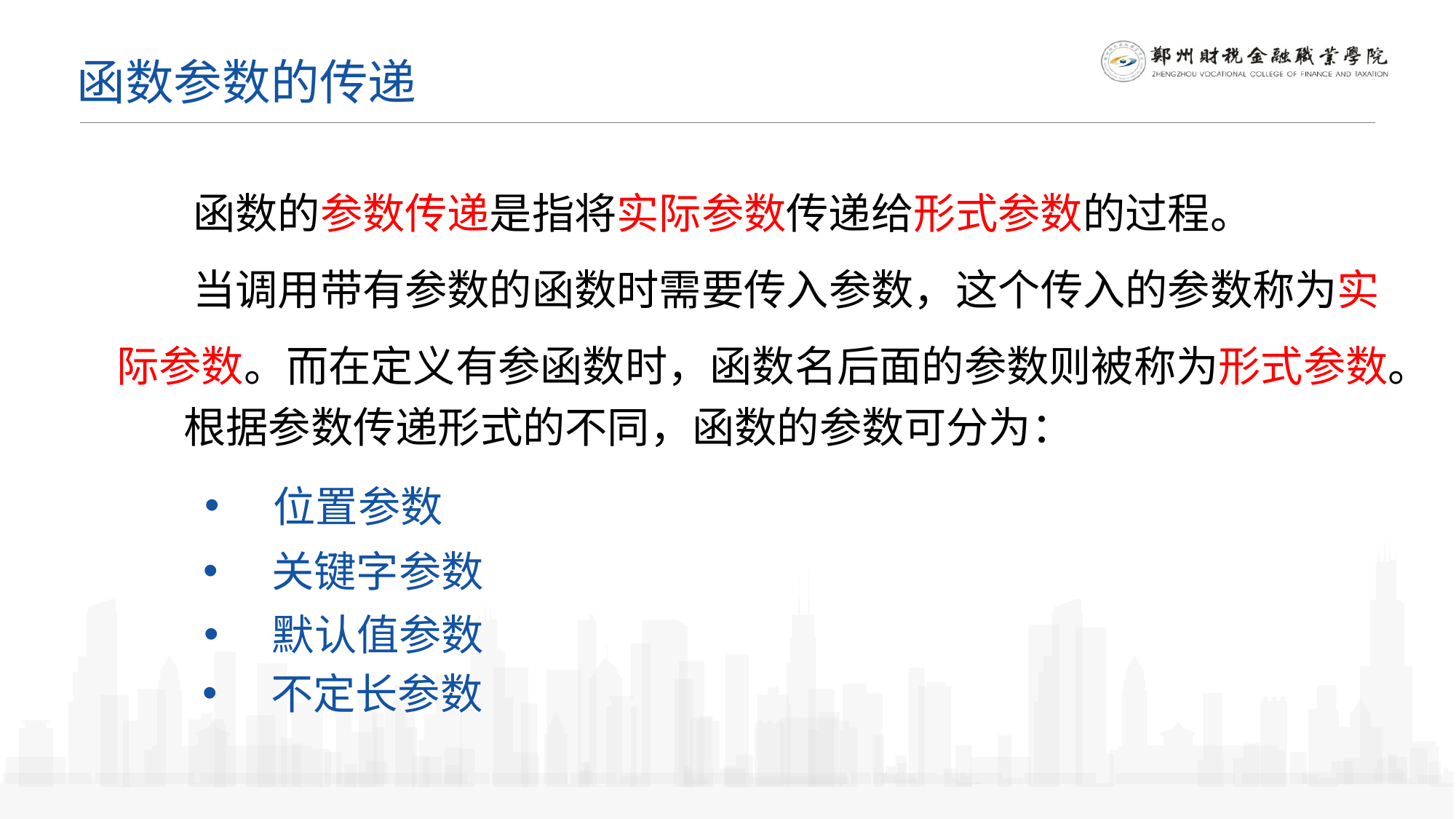

函数参数的传递
       函数的参数传递是指将实际参数传递给形式参数的过程。
       当调用带有参数的函数时需要传入参数，这个传入的参数称为实际参数。而在定义有参函数时，函数名后面的参数则被称为形式参数。
      根据参数传递形式的不同，函数的参数可分为：

位置参数
关键字参数
默认值参数
不定长参数